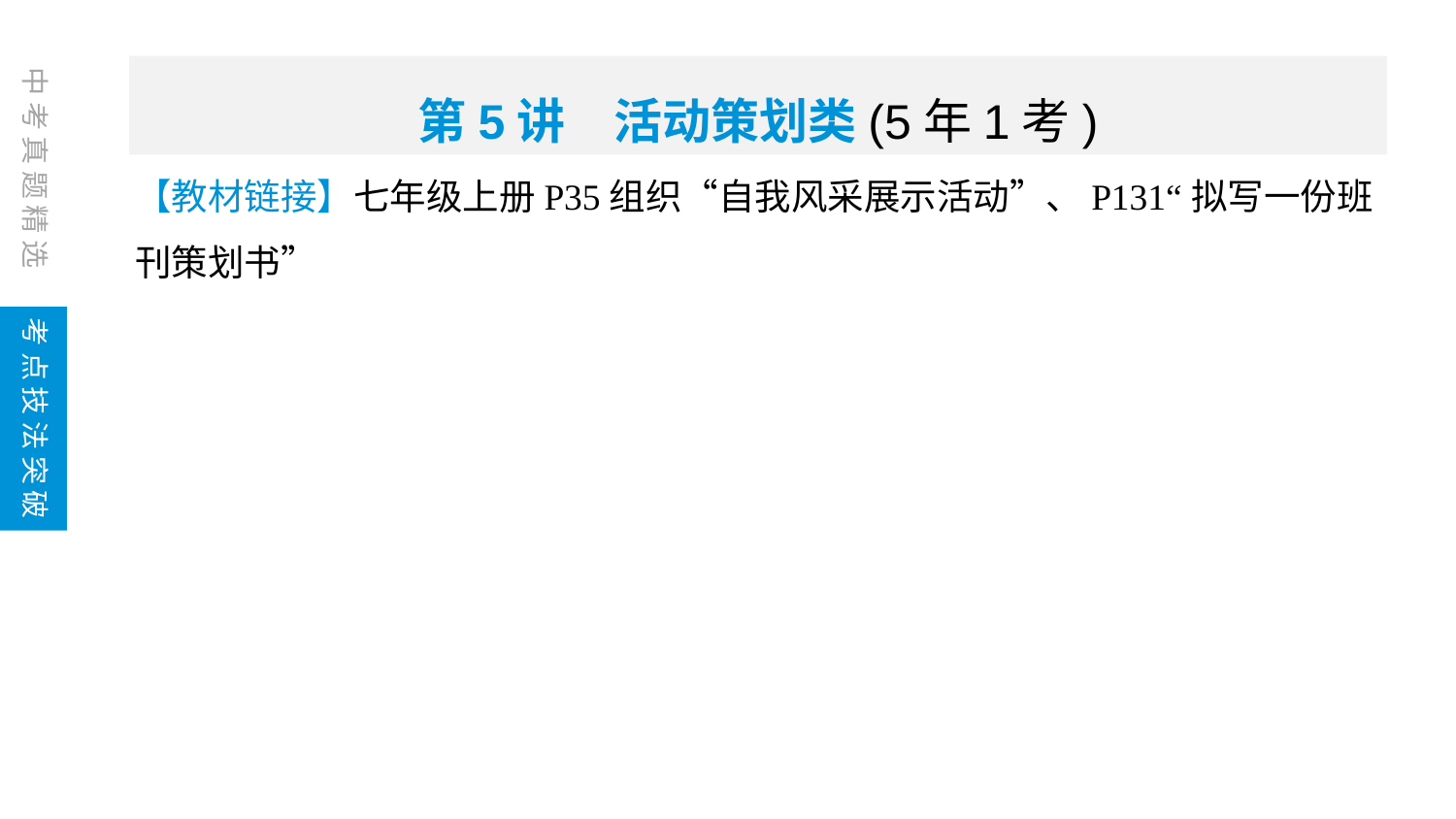

第5讲　活动策划类(5年1考)
【教材链接】七年级上册P35组织“自我风采展示活动”、P131“拟写一份班刊策划书”